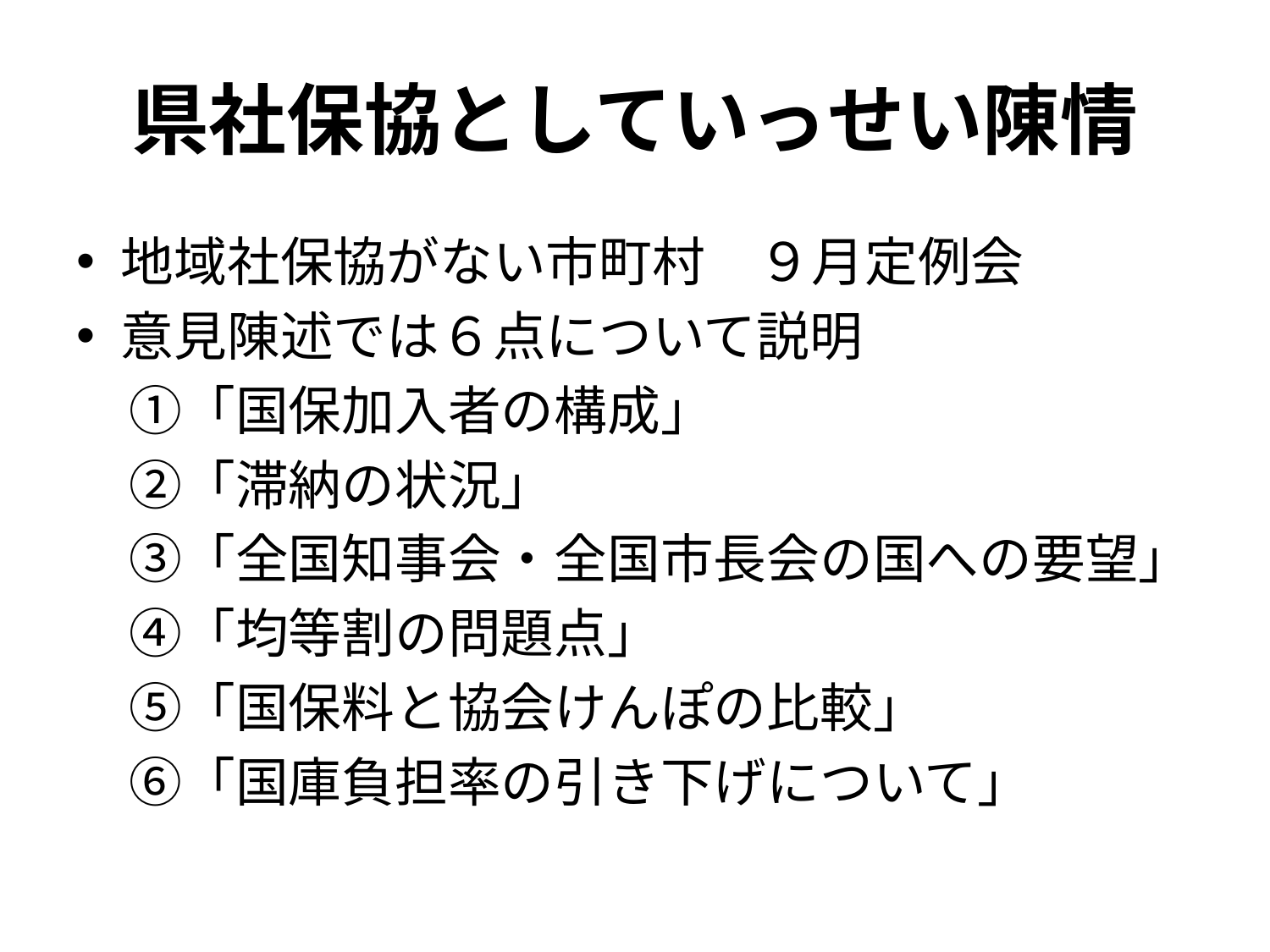

# 県社保協としていっせい陳情
地域社保協がない市町村　９月定例会
意見陳述では６点について説明
　①「国保加入者の構成」
　②「滞納の状況」
　③「全国知事会・全国市長会の国への要望」
　④「均等割の問題点」
　⑤「国保料と協会けんぽの比較」
　⑥「国庫負担率の引き下げについて」